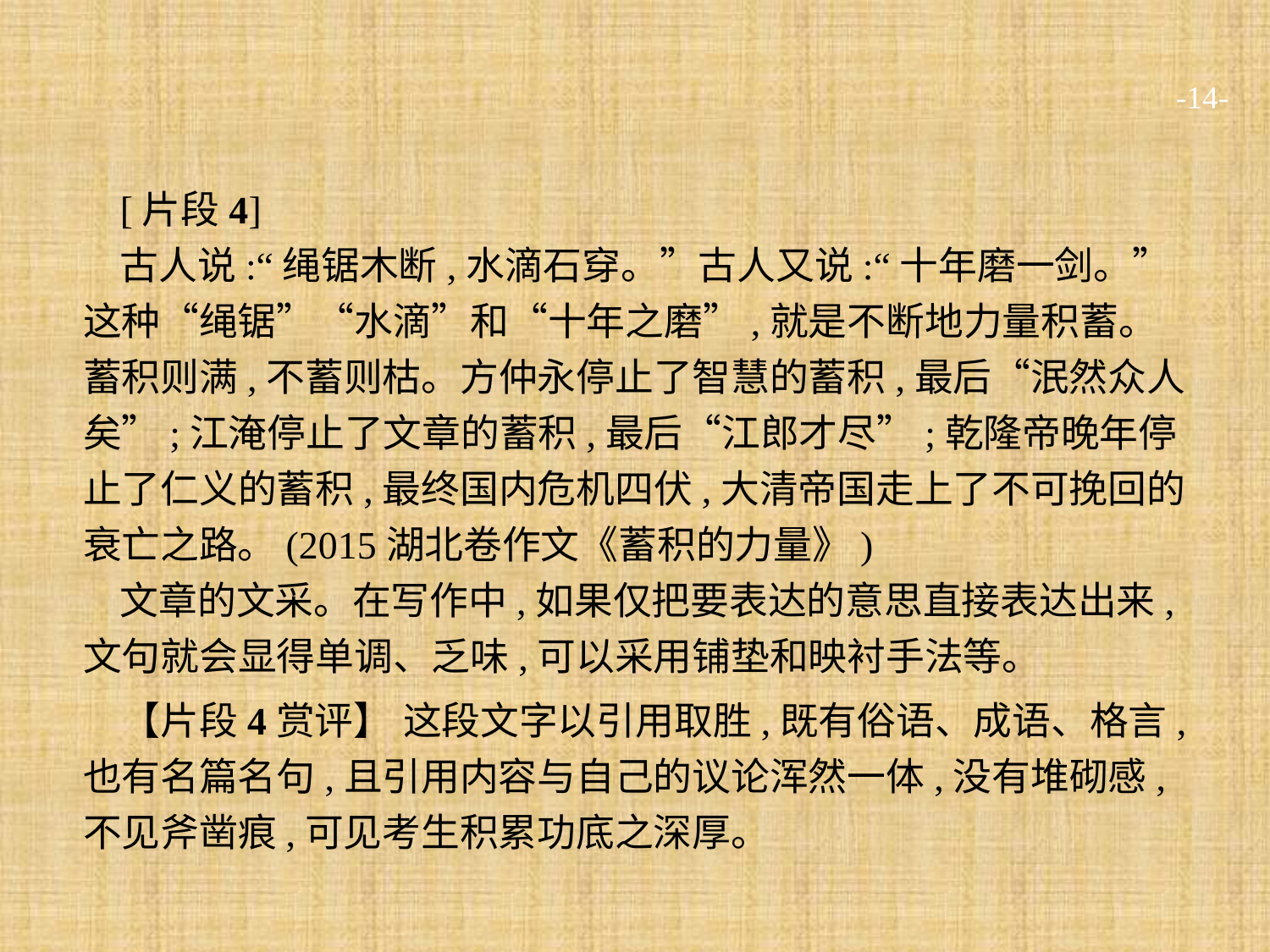

-14-
[片段4]
古人说:“绳锯木断,水滴石穿。”古人又说:“十年磨一剑。”这种“绳锯”“水滴”和“十年之磨”,就是不断地力量积蓄。蓄积则满,不蓄则枯。方仲永停止了智慧的蓄积,最后“泯然众人矣”;江淹停止了文章的蓄积,最后“江郎才尽”;乾隆帝晚年停止了仁义的蓄积,最终国内危机四伏,大清帝国走上了不可挽回的衰亡之路。(2015湖北卷作文《蓄积的力量》)
文章的文采。在写作中,如果仅把要表达的意思直接表达出来,文句就会显得单调、乏味,可以采用铺垫和映衬手法等。
【片段4赏评】 这段文字以引用取胜,既有俗语、成语、格言,也有名篇名句,且引用内容与自己的议论浑然一体,没有堆砌感,不见斧凿痕,可见考生积累功底之深厚。